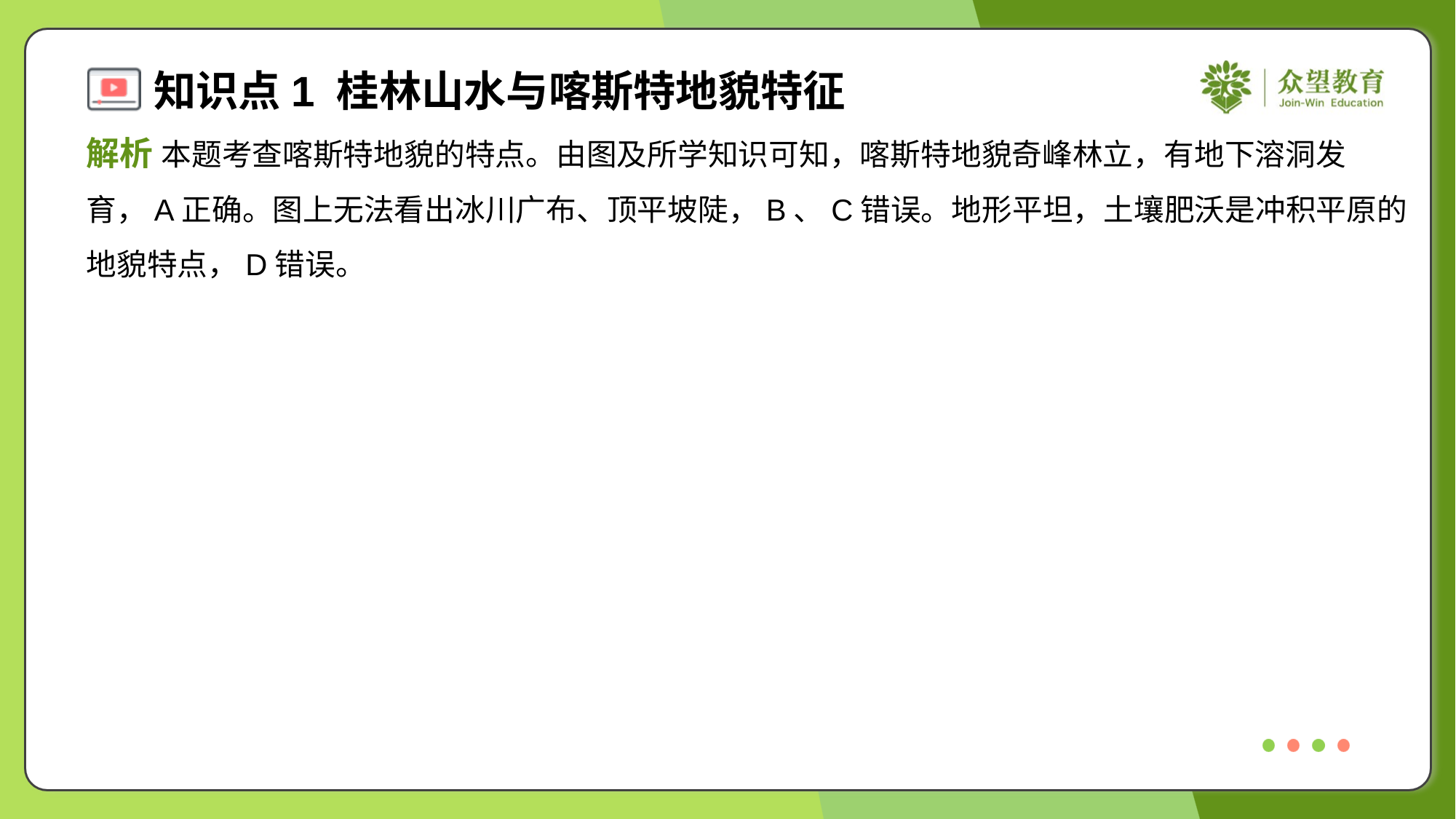

解析 本题考查喀斯特地貌的特点。由图及所学知识可知，喀斯特地貌奇峰林立，有地下溶洞发
育，A正确。图上无法看出冰川广布、顶平坡陡，B、C错误。地形平坦，土壤肥沃是冲积平原的
地貌特点，D错误。